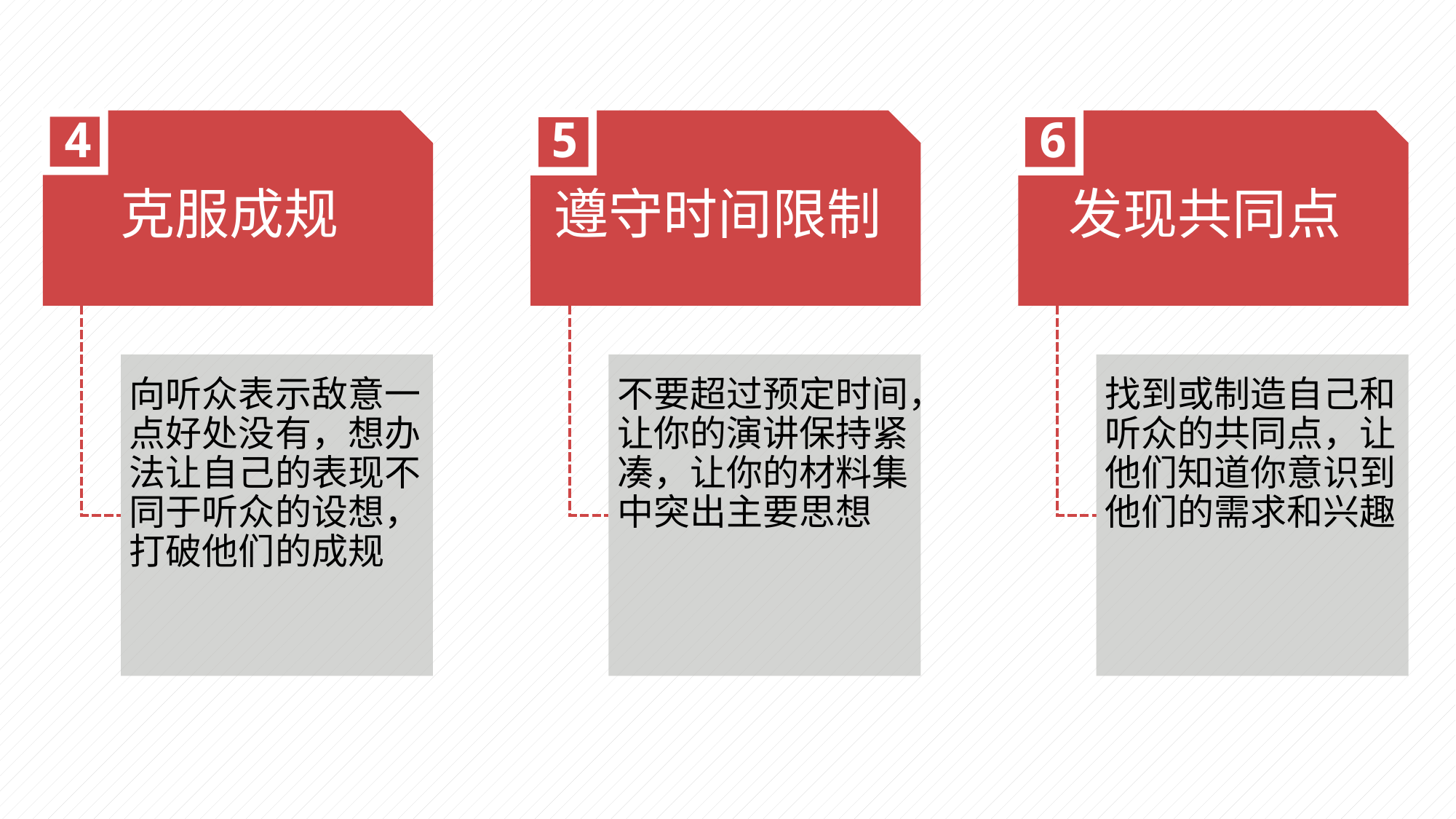

克服成规
向听众表示敌意一点好处没有，想办法让自己的表现不同于听众的设想，打破他们的成规
遵守时间限制
不要超过预定时间，让你的演讲保持紧凑，让你的材料集中突出主要思想
发现共同点
找到或制造自己和听众的共同点，让他们知道你意识到他们的需求和兴趣
4

5

6